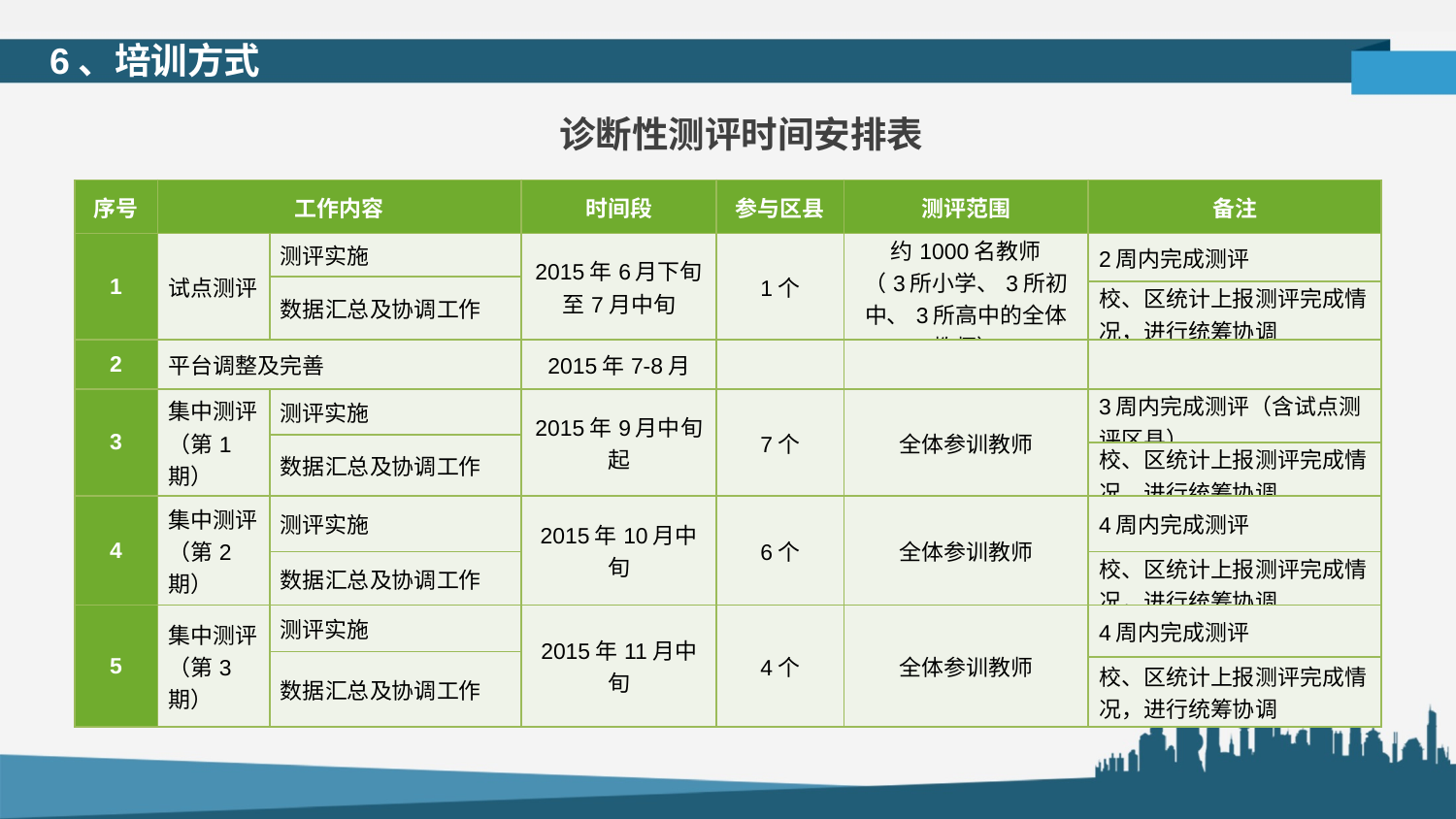

6、培训方式
诊断性测评时间安排表
| 序号 | 工作内容 |  | 时间段 | 参与区县 | 测评范围 | 备注 |
| --- | --- | --- | --- | --- | --- | --- |
| 1 | 试点测评 | 测评实施 | 2015年6月下旬至7月中旬 | 1个 | 约1000名教师 （3所小学、3所初中、3所高中的全体教师） | 2周内完成测评 |
|  |  | 数据汇总及协调工作 |  |  |  |  |
|  |  |  |  |  |  | 校、区统计上报测评完成情况，进行统筹协调 |
| 2 | 平台调整及完善 |  | 2015年7-8月 |  |  |  |
| 3 | 集中测评 （第1期） | 测评实施 | 2015年9月中旬起 | 7个 | 全体参训教师 | 3周内完成测评（含试点测评区县） |
|  |  | 数据汇总及协调工作 |  |  |  |  |
|  |  |  |  |  |  | 校、区统计上报测评完成情况，进行统筹协调 |
| 4 | 集中测评 （第2期） | 测评实施 | 2015年10月中旬 | 6个 | 全体参训教师 | 4周内完成测评 |
|  |  | 数据汇总及协调工作 |  |  |  | 校、区统计上报测评完成情况，进行统筹协调 |
| 5 | 集中测评 （第3期） | 测评实施 | 2015年11月中旬 | 4个 | 全体参训教师 | 4周内完成测评 |
|  |  | 数据汇总及协调工作 |  |  |  |  |
|  |  |  |  |  |  | 校、区统计上报测评完成情况，进行统筹协调 |